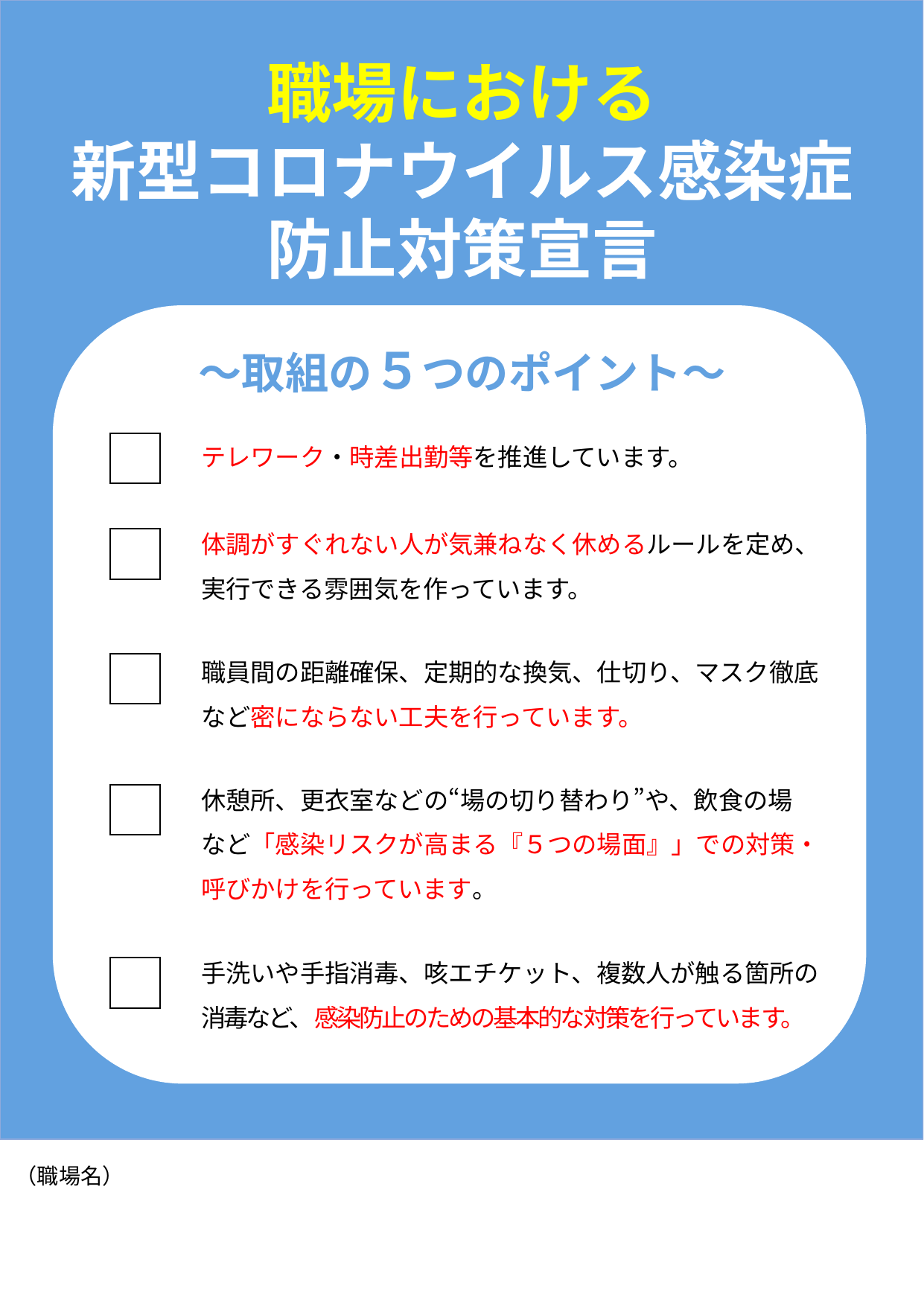

職場における
新型コロナウイルス感染症
防止対策宣言

～取組の５つのポイント～

テレワーク・時差出勤等を推進しています。

体調がすぐれない人が気兼ねなく休めるルールを定め、
実行できる雰囲気を作っています。

職員間の距離確保、定期的な換気、仕切り、マスク徹底
など密にならない工夫を行っています。

休憩所、更衣室などの“場の切り替わり”や、飲食の場
など「感染リスクが高まる『５つの場面』」での対策・
呼びかけを行っています。

手洗いや手指消毒、咳エチケット、複数人が触る箇所の
消毒など、感染防止のための基本的な対策を行っています。
（職場名）